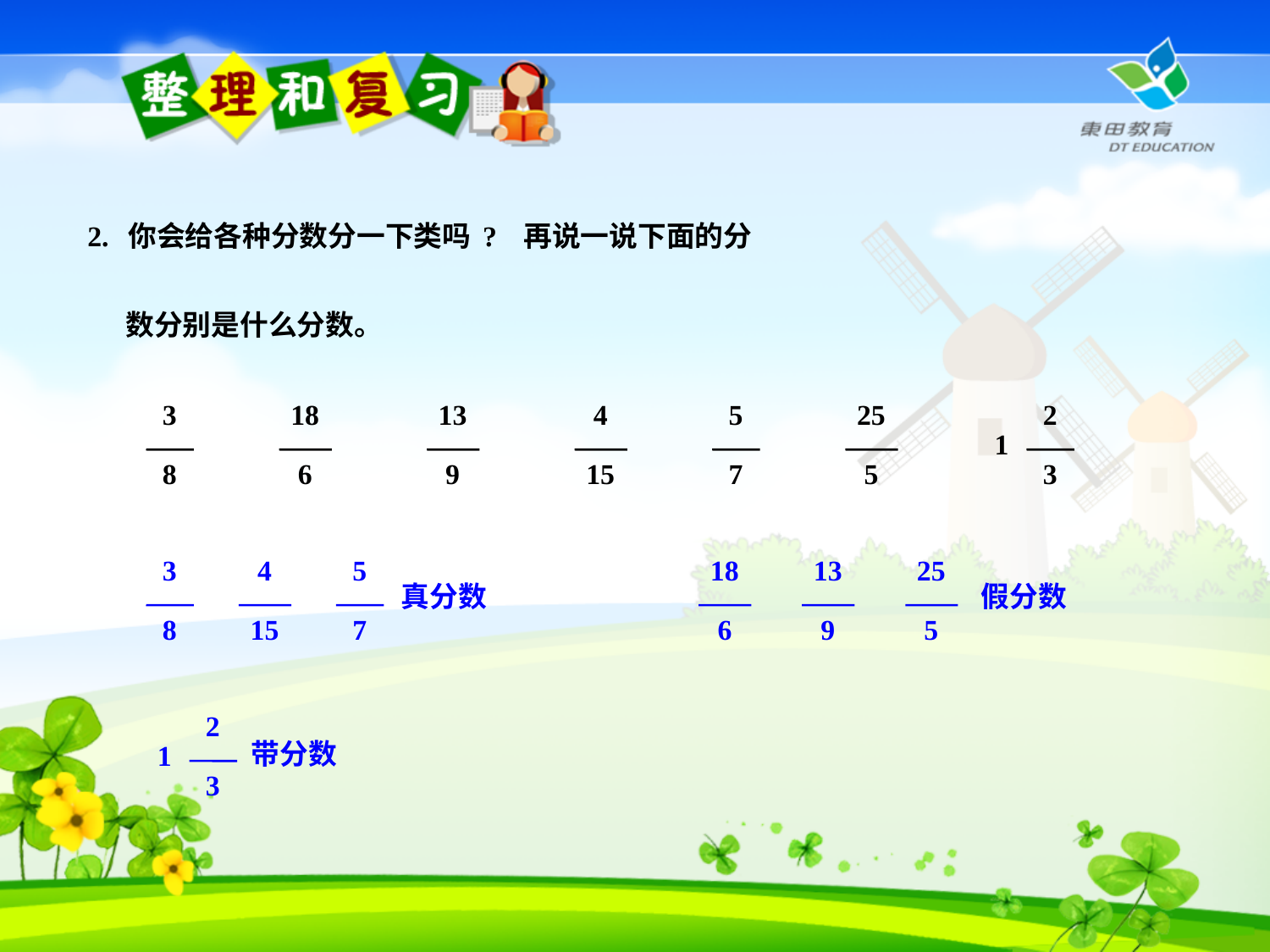

2. 你会给各种分数分一下类吗?  再说一说下面的分
    数分别是什么分数。
3
8

18
6

13
9

4
15

5
7

25
5

2
3

1
3
8

4
15

5
7

真分数
18
6

13
9

25
5

假分数
2
3

1
带分数